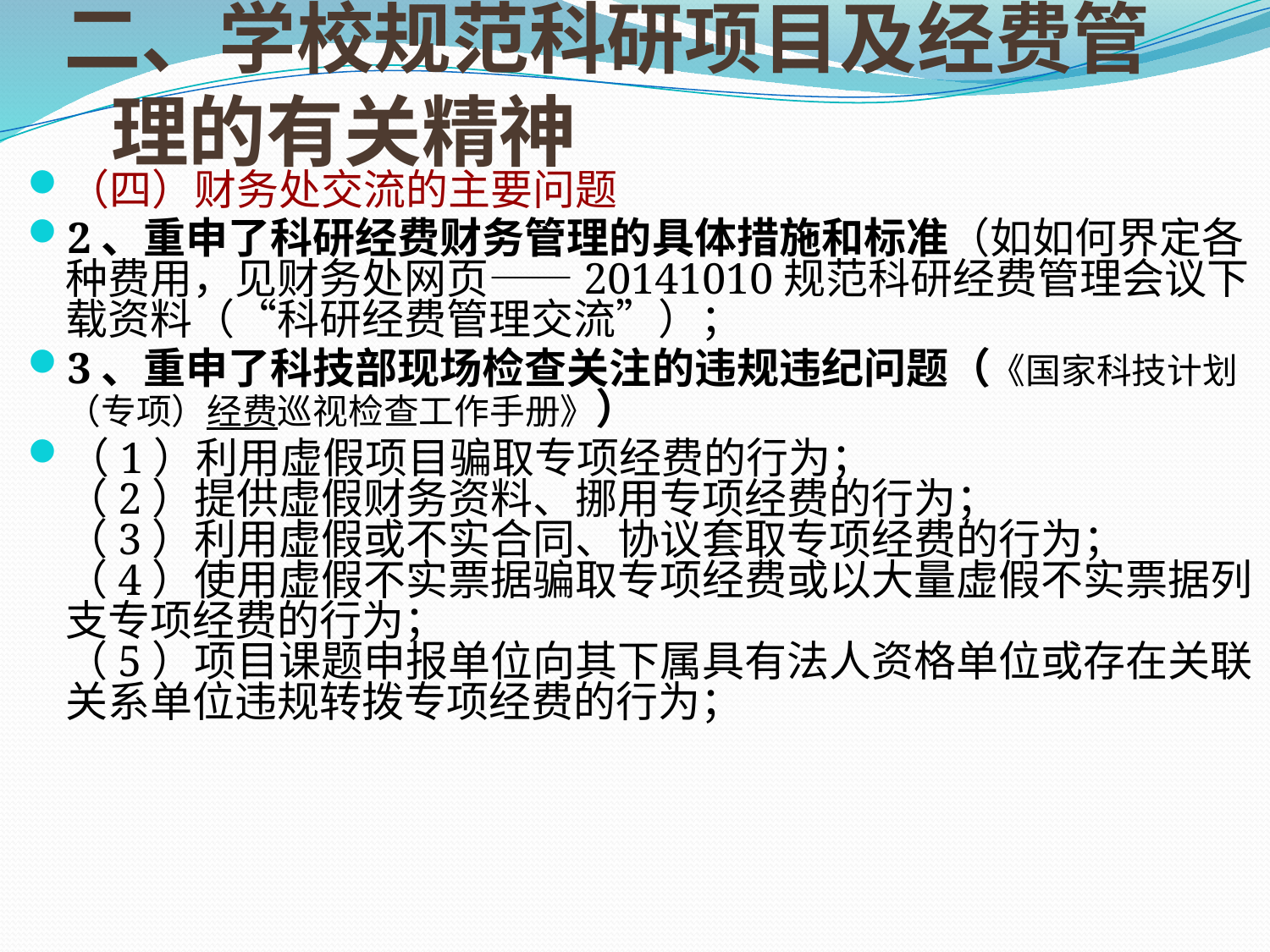

# 二、学校规范科研项目及经费管理的有关精神
（四）财务处交流的主要问题
2、重申了科研经费财务管理的具体措施和标准（如如何界定各种费用，见财务处网页——20141010规范科研经费管理会议下载资料（“科研经费管理交流”）；
3、重申了科技部现场检查关注的违规违纪问题（《国家科技计划（专项）经费巡视检查工作手册》）
（1）利用虚假项目骗取专项经费的行为；
（2）提供虚假财务资料、挪用专项经费的行为；
（3）利用虚假或不实合同、协议套取专项经费的行为；
（4）使用虚假不实票据骗取专项经费或以大量虚假不实票据列支专项经费的行为；
（5）项目课题申报单位向其下属具有法人资格单位或存在关联关系单位违规转拨专项经费的行为；